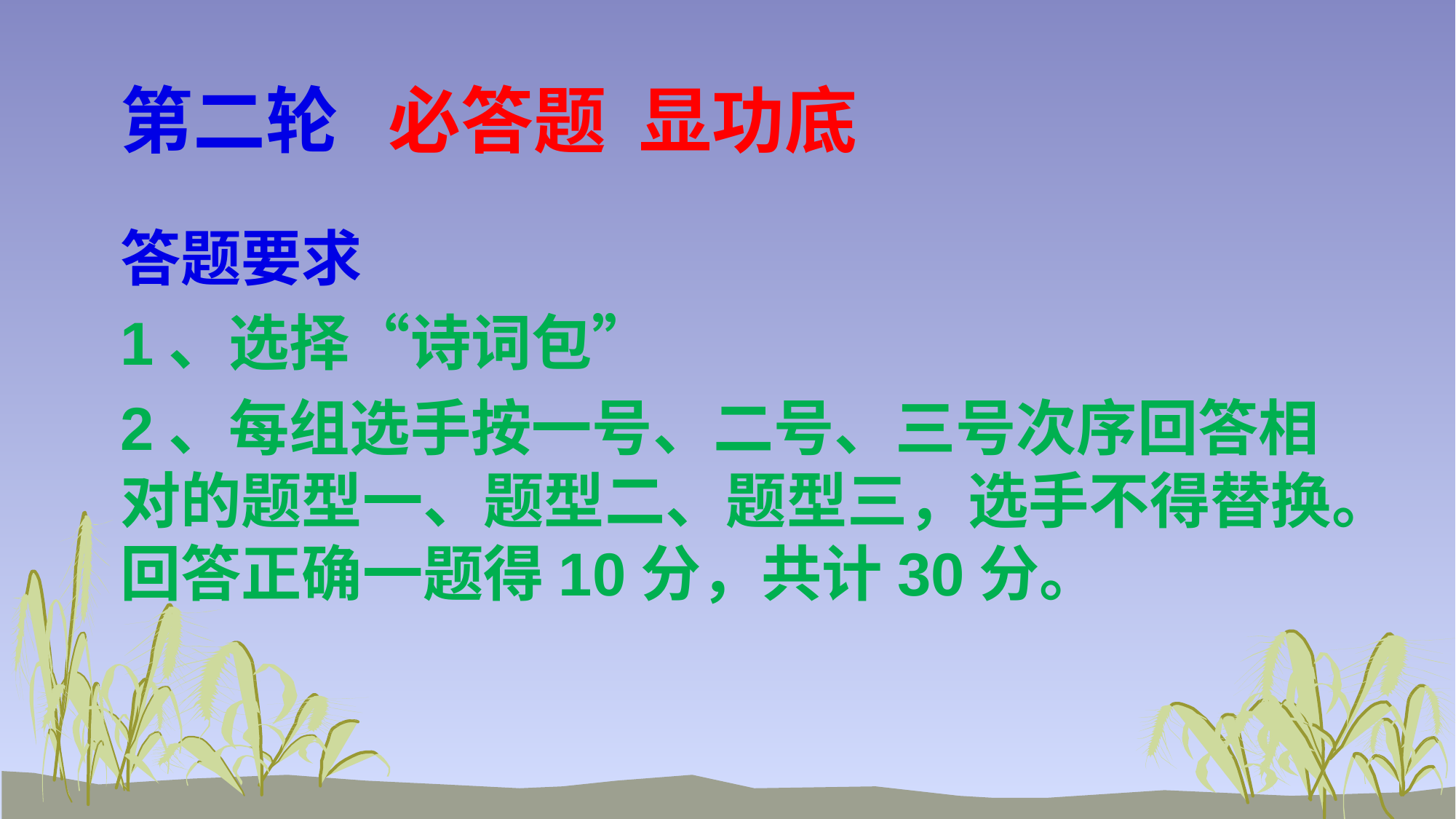

# 第二轮   必答题  显功底
答题要求
1、选择“诗词包”
2、每组选手按一号、二号、三号次序回答相对的题型一、题型二、题型三，选手不得替换。回答正确一题得10分，共计30分。